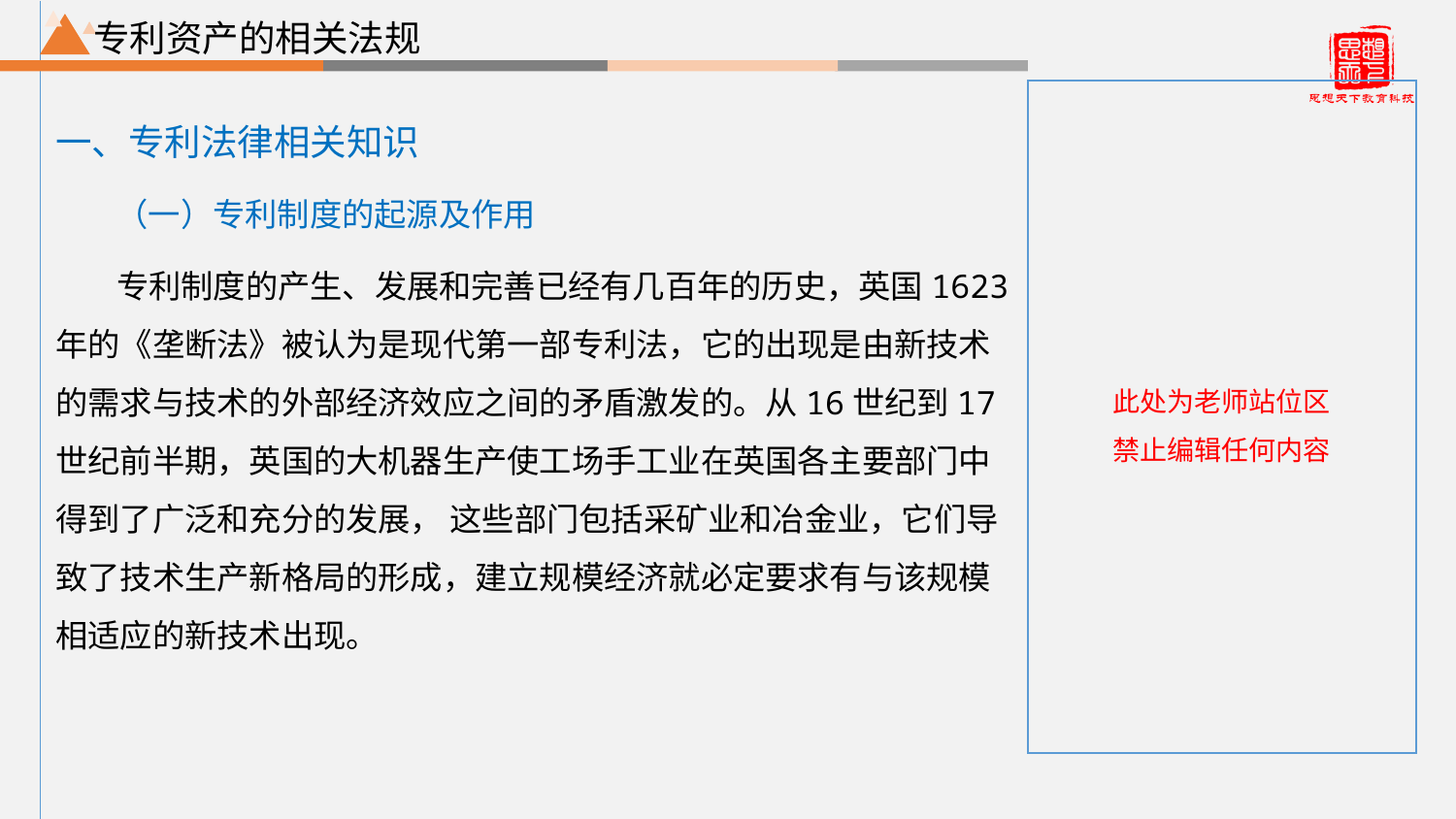

根据实际情况添加不同层级标题
# 专利资产的相关法规
一、专利法律相关知识
（一）专利制度的起源及作用
专利制度的产生、发展和完善已经有几百年的历史，英国1623年的《垄断法》被认为是现代第一部专利法，它的出现是由新技术的需求与技术的外部经济效应之间的矛盾激发的。从16世纪到17世纪前半期，英国的大机器生产使工场手工业在英国各主要部门中得到了广泛和充分的发展， 这些部门包括采矿业和冶金业，它们导致了技术生产新格局的形成，建立规模经济就必定要求有与该规模相适应的新技术出现。
5